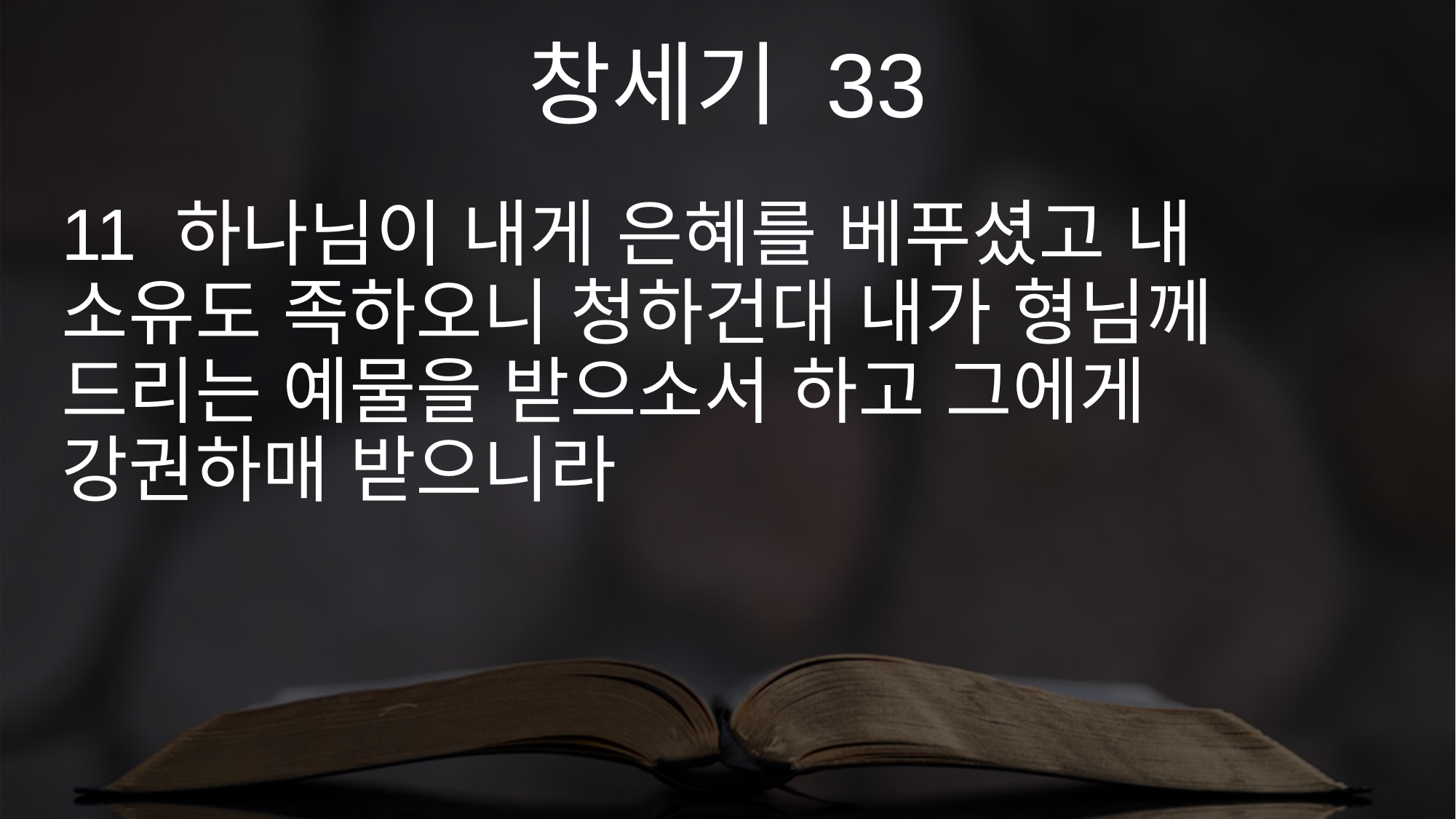

창세기 33
11 하나님이 내게 은혜를 베푸셨고 내 소유도 족하오니 청하건대 내가 형님께 드리는 예물을 받으소서 하고 그에게 강권하매 받으니라